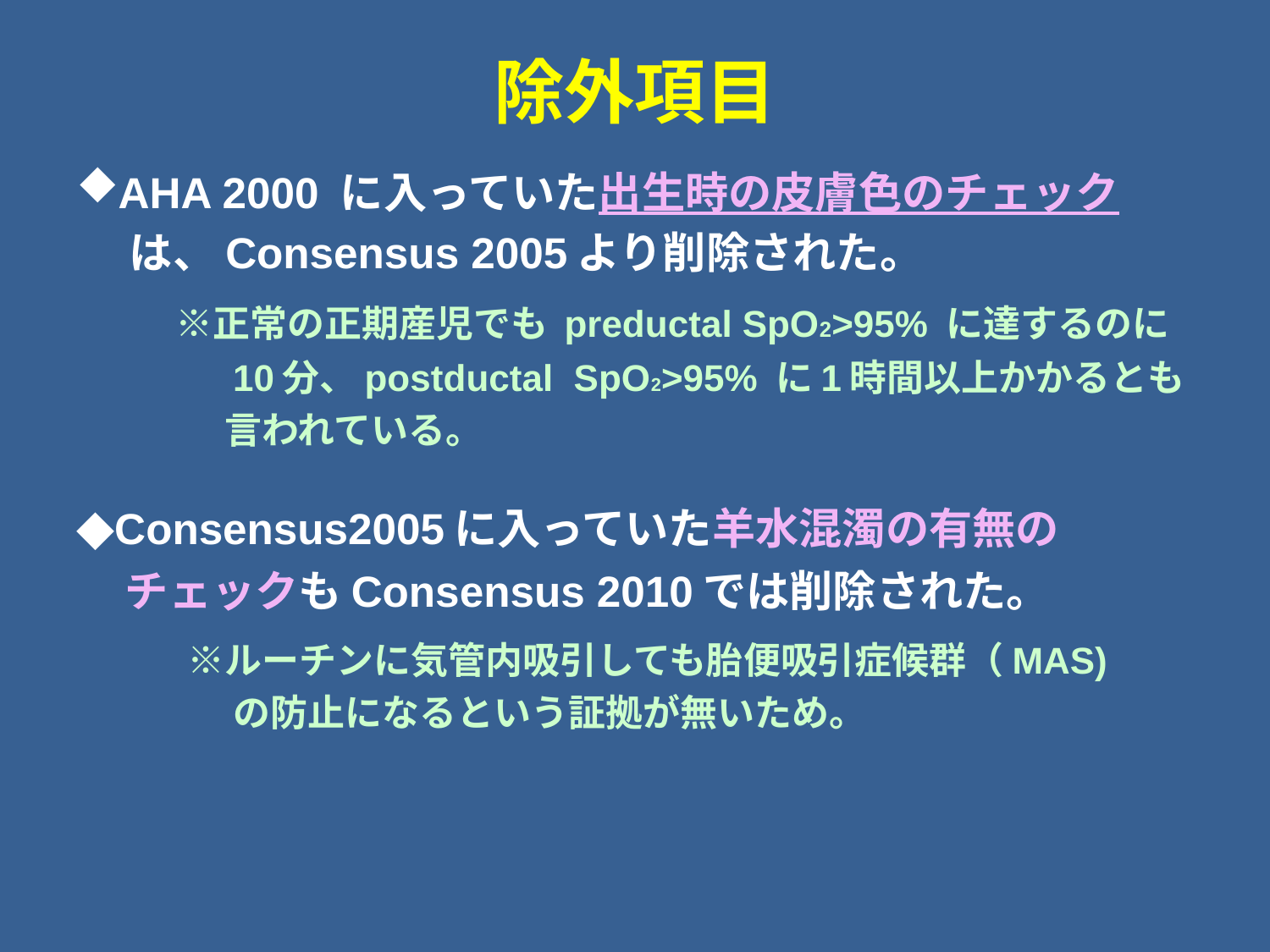

# 除外項目
AHA 2000 に入っていた出生時の皮膚色のチェック
　 は、Consensus 2005より削除された。
　　※正常の正期産児でも preductal SpO2>95% に達するのに
　　　　10分、postductal  SpO2>95% に1時間以上かかるとも
　　　　言われている。

◆Consensus2005に入っていた羊水混濁の有無の
    チェックもConsensus 2010では削除された。

　　　※ルーチンに気管内吸引しても胎便吸引症候群（MAS)
　　　　 の防止になるという証拠が無いため。